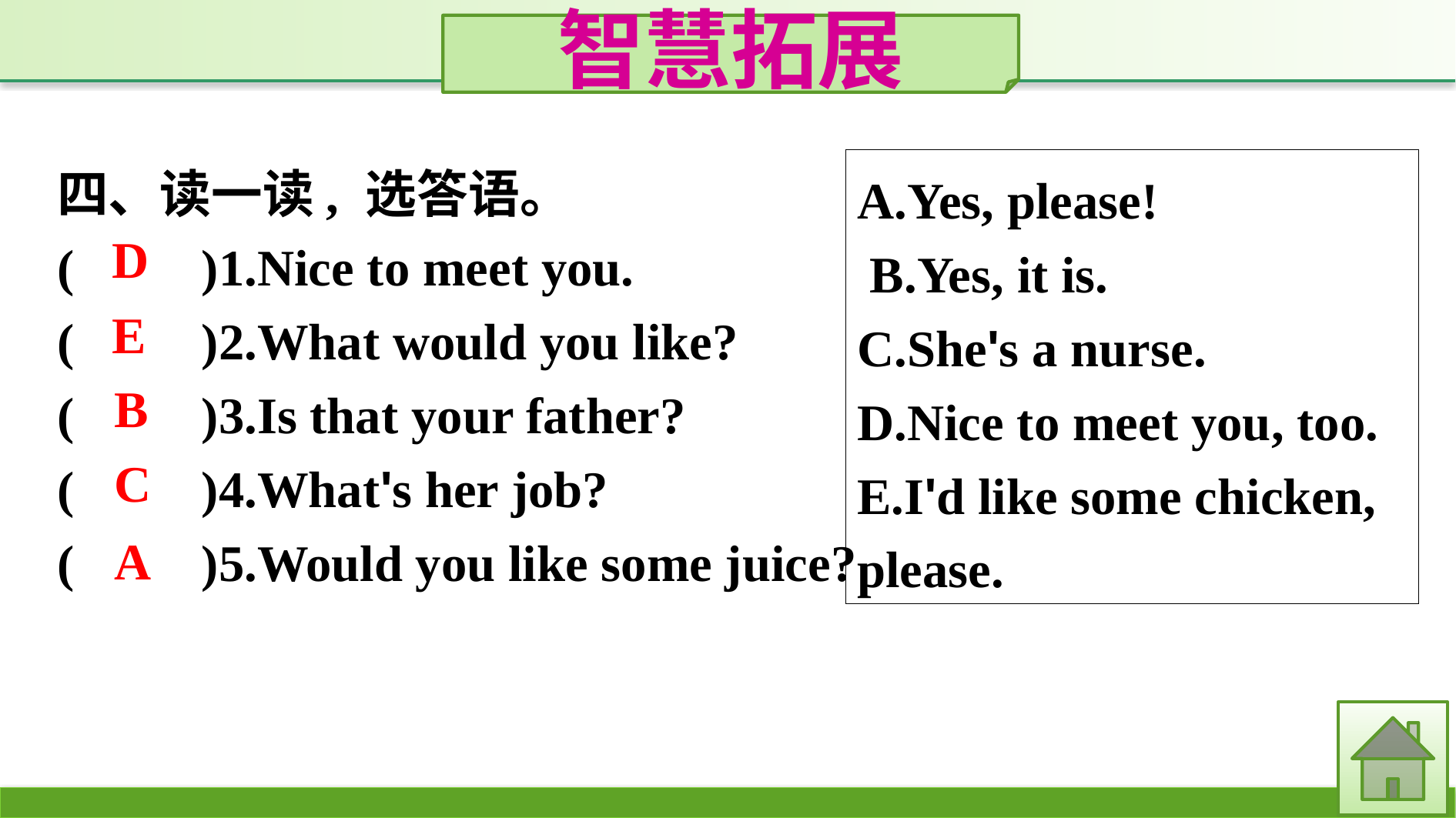

智慧拓展
四、读一读, 选答语。
(　　)1.Nice to meet you.
(　　)2.What would you like?
(　　)3.Is that your father?
(　　)4.What's her job?
(　　)5.Would you like some juice?
A.Yes, please!
 B.Yes, it is.
C.She's a nurse.
D.Nice to meet you, too.
E.I'd like some chicken, please.
D
E
B
C
A